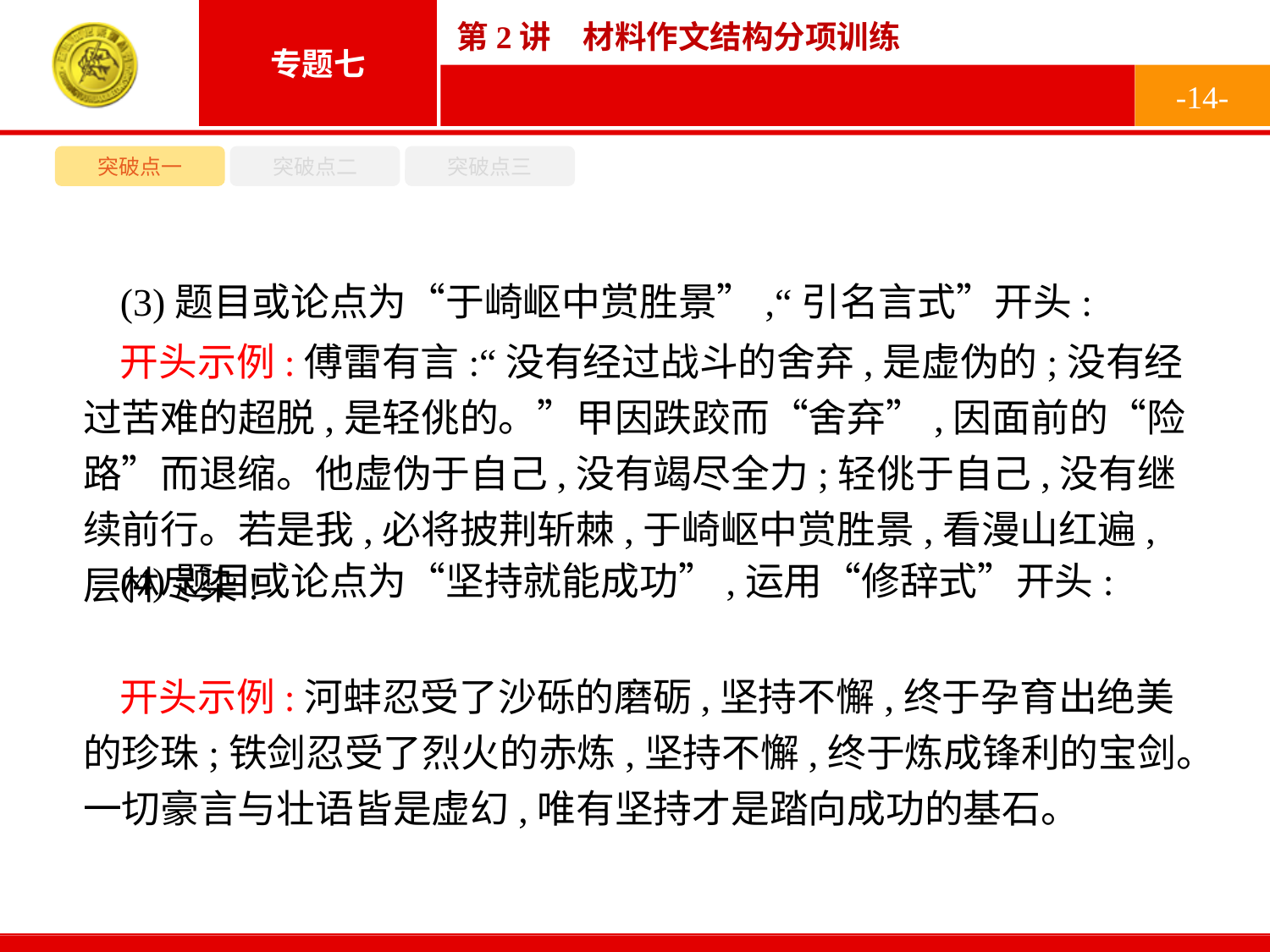

-14-
突破点一
突破点二
突破点三
(3)题目或论点为“于崎岖中赏胜景”,“引名言式”开头:

(4)题目或论点为“坚持就能成功”,运用“修辞式”开头:
开头示例:傅雷有言:“没有经过战斗的舍弃,是虚伪的;没有经过苦难的超脱,是轻佻的。”甲因跌跤而“舍弃”,因面前的“险路”而退缩。他虚伪于自己,没有竭尽全力;轻佻于自己,没有继续前行。若是我,必将披荆斩棘,于崎岖中赏胜景,看漫山红遍,层林尽染!

开头示例:河蚌忍受了沙砾的磨砺,坚持不懈,终于孕育出绝美的珍珠;铁剑忍受了烈火的赤炼,坚持不懈,终于炼成锋利的宝剑。一切豪言与壮语皆是虚幻,唯有坚持才是踏向成功的基石。